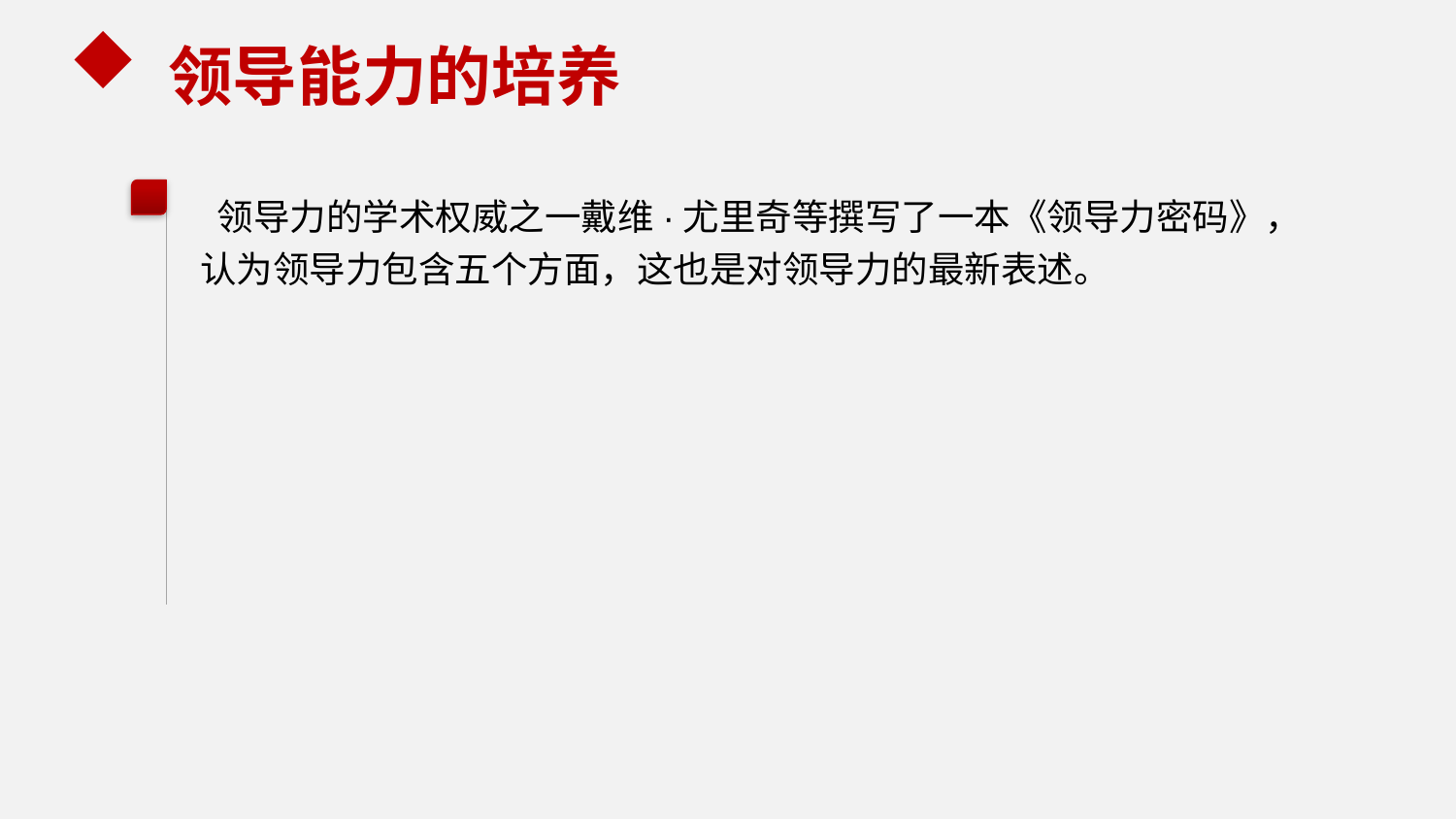

领导能力的培养

 领导力的学术权威之一戴维·尤里奇等撰写了一本《领导力密码》，认为领导力包含五个方面，这也是对领导力的最新表述。